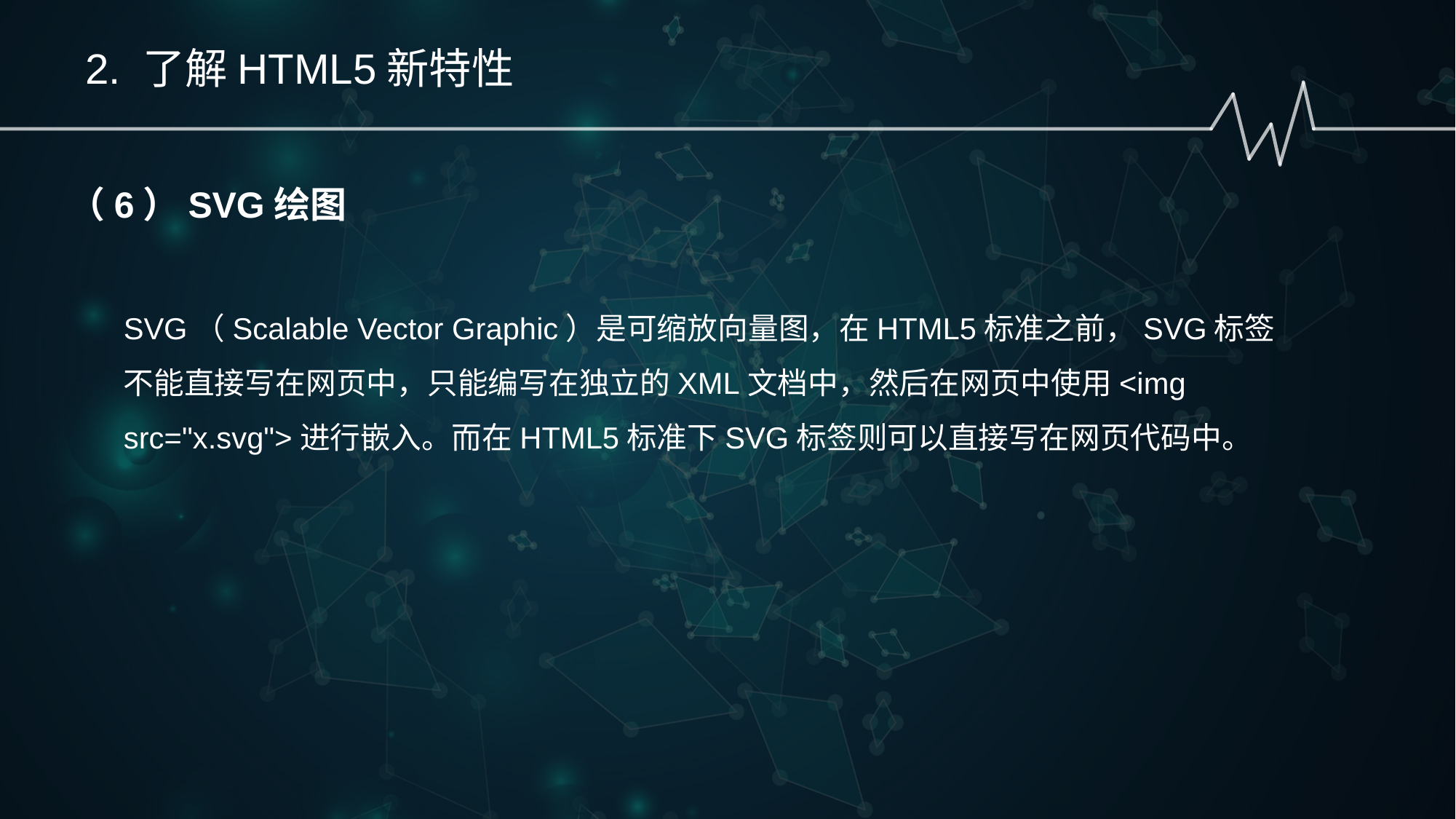

2. 了解HTML5新特性
（6）SVG绘图

SVG（Scalable Vector Graphic）是可缩放向量图，在HTML5标准之前，SVG标签不能直接写在网页中，只能编写在独立的XML文档中，然后在网页中使用<img src="x.svg">进行嵌入。而在HTML5标准下SVG标签则可以直接写在网页代码中。